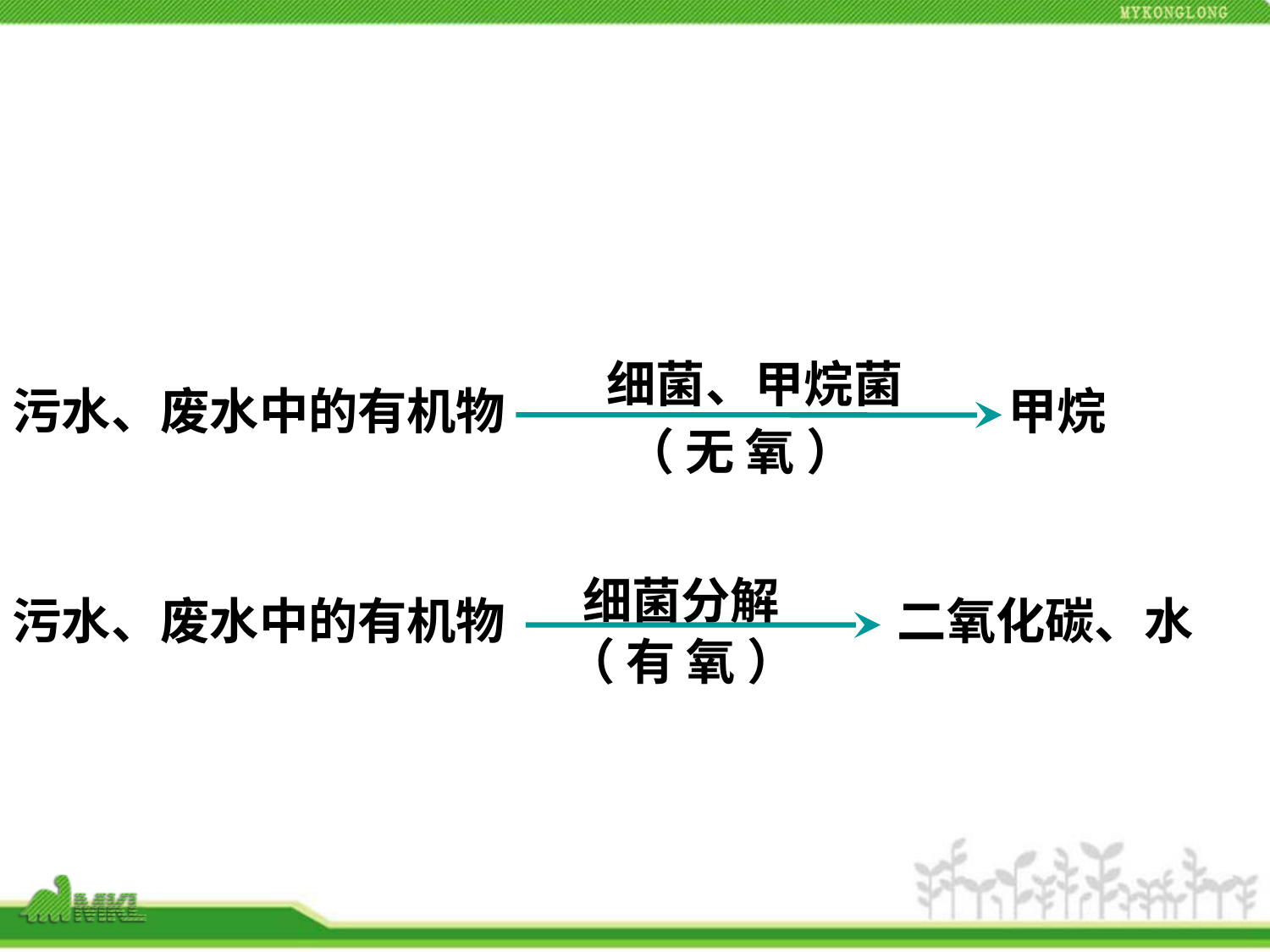

细菌、甲烷菌
污水、废水中的有机物
甲烷
 （ 无 氧 ）

细菌分解
污水、废水中的有机物
二氧化碳、水
（ 有 氧 ）